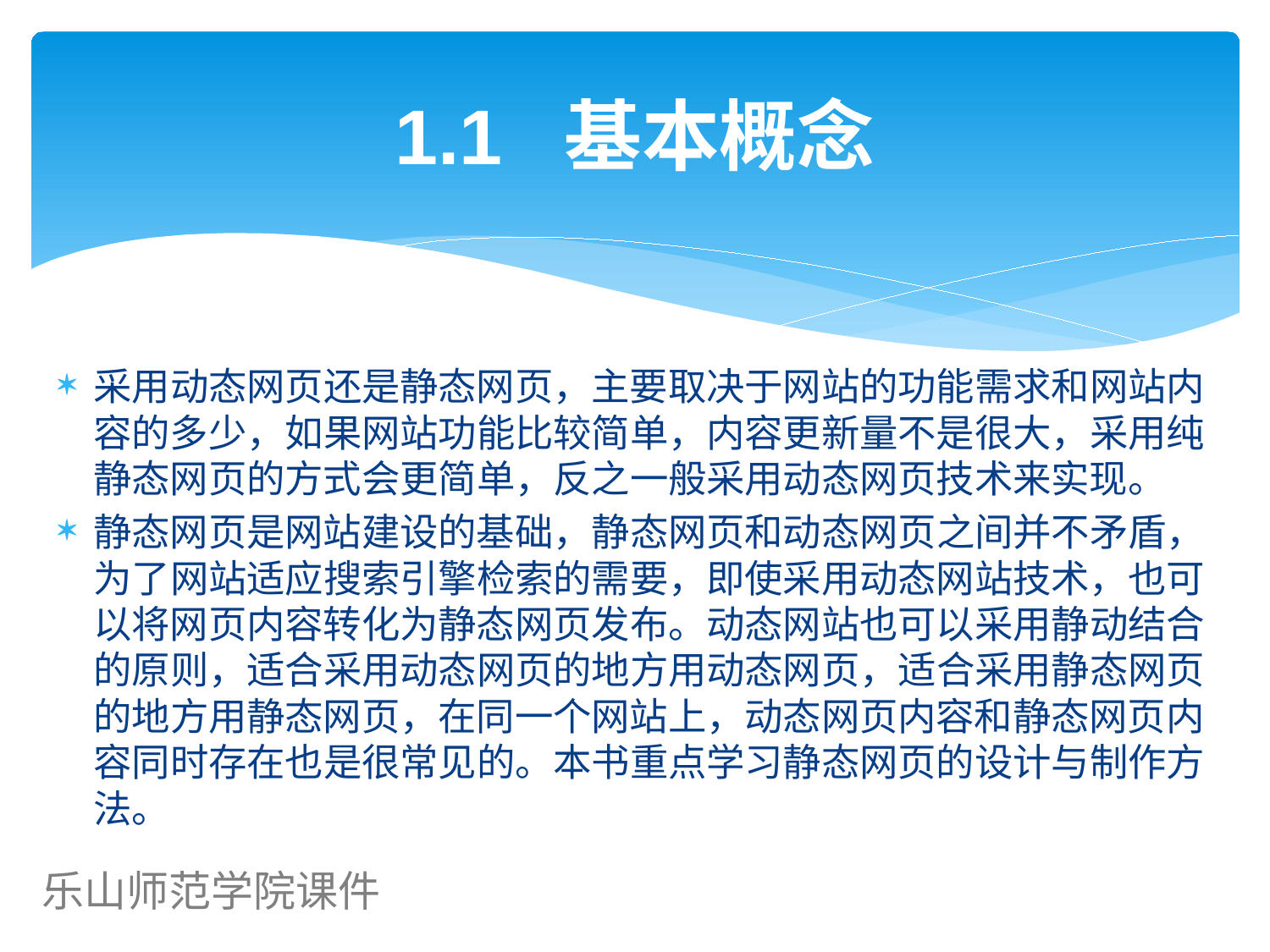

# 1.1  基本概念
采用动态网页还是静态网页，主要取决于网站的功能需求和网站内容的多少，如果网站功能比较简单，内容更新量不是很大，采用纯静态网页的方式会更简单，反之一般采用动态网页技术来实现。
静态网页是网站建设的基础，静态网页和动态网页之间并不矛盾，为了网站适应搜索引擎检索的需要，即使采用动态网站技术，也可以将网页内容转化为静态网页发布。动态网站也可以采用静动结合的原则，适合采用动态网页的地方用动态网页，适合采用静态网页的地方用静态网页，在同一个网站上，动态网页内容和静态网页内容同时存在也是很常见的。本书重点学习静态网页的设计与制作方法。